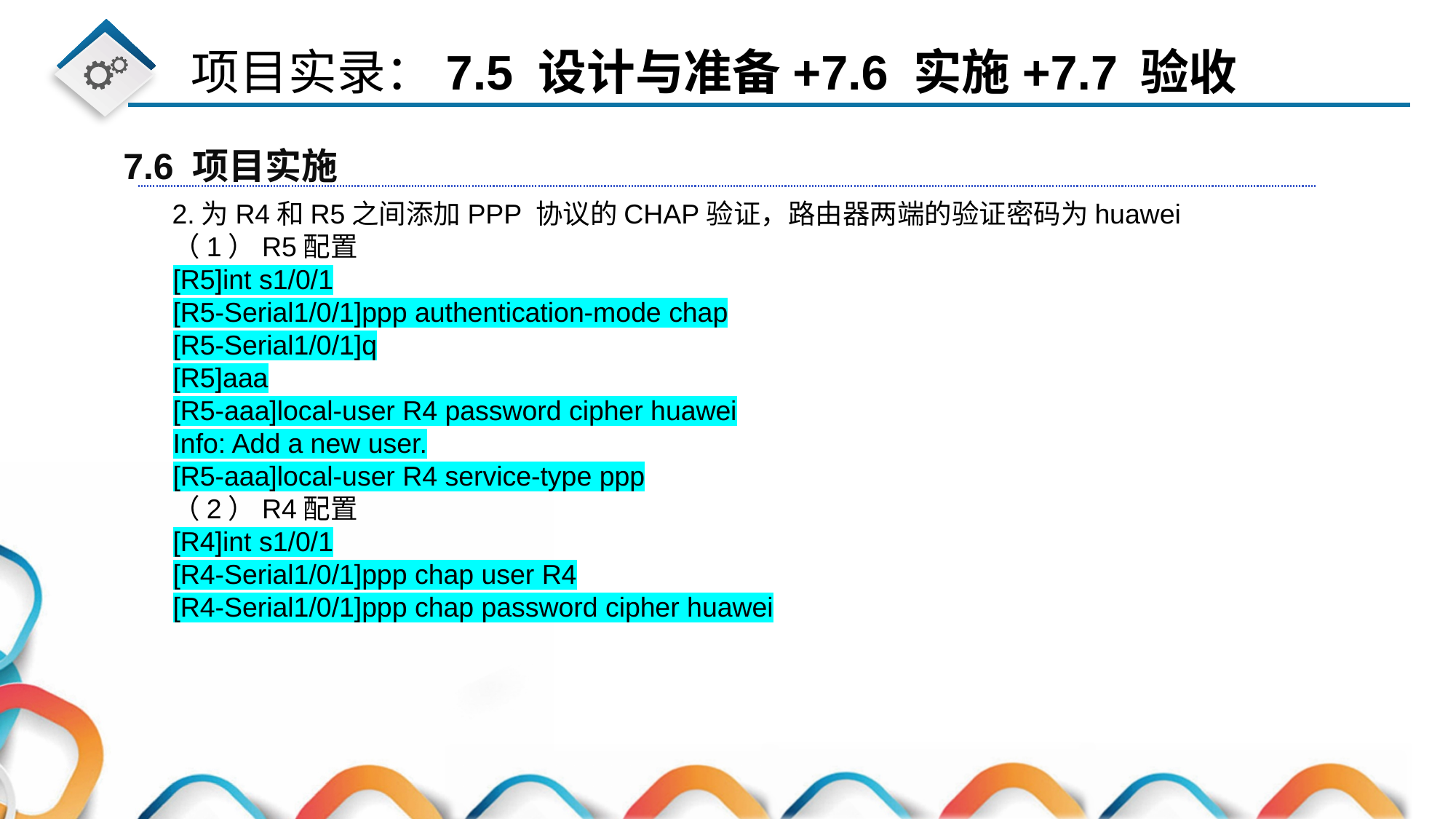

7.6 项目实施

2.为R4和R5之间添加PPP 协议的CHAP验证，路由器两端的验证密码为huawei
（1）R5配置
[R5]int s1/0/1
[R5-Serial1/0/1]ppp authentication-mode chap
[R5-Serial1/0/1]q
[R5]aaa
[R5-aaa]local-user R4 password cipher huawei
Info: Add a new user.
[R5-aaa]local-user R4 service-type ppp
（2）R4配置
[R4]int s1/0/1
[R4-Serial1/0/1]ppp chap user R4
[R4-Serial1/0/1]ppp chap password cipher huawei